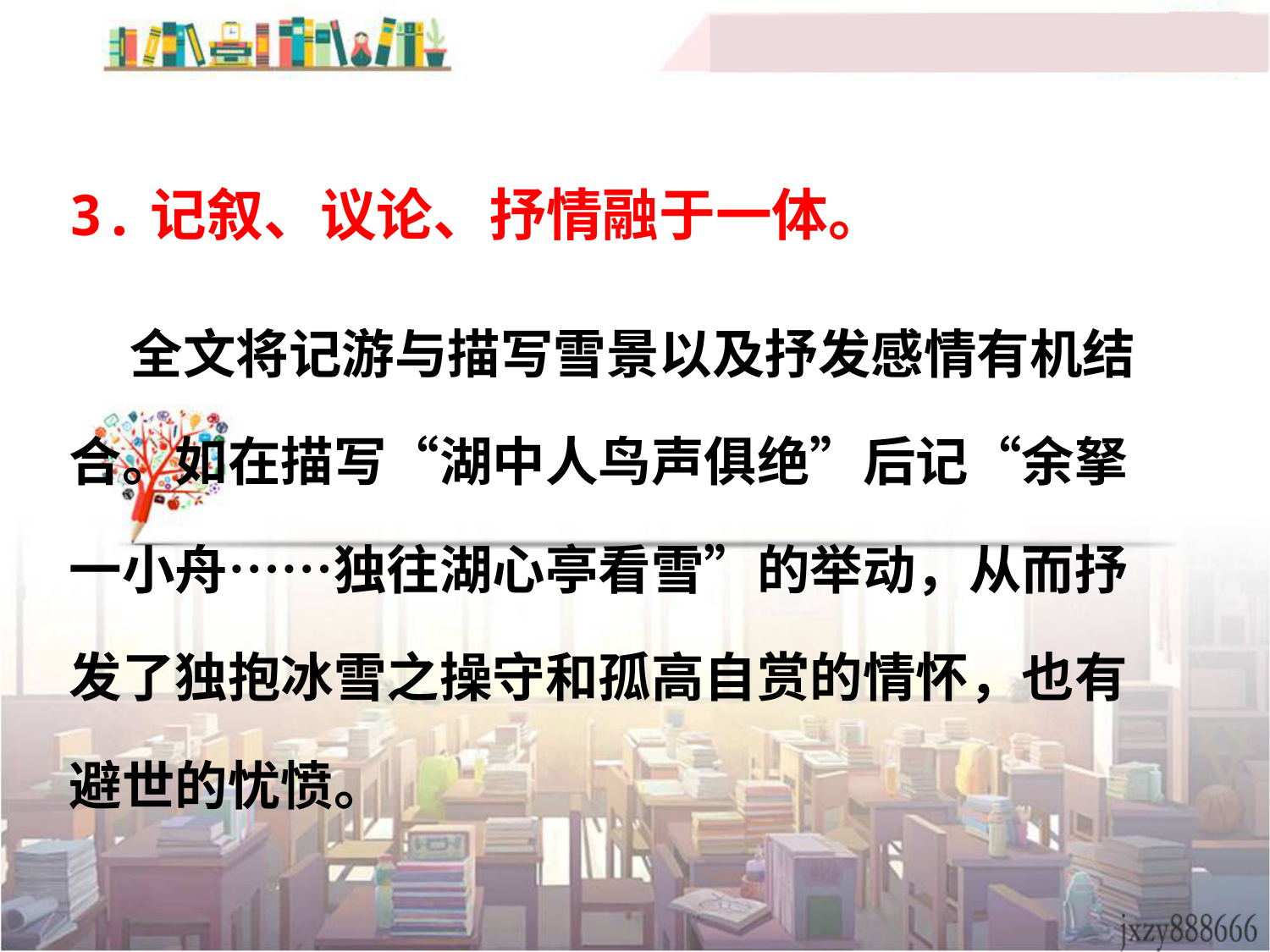

3.记叙、议论、抒情融于一体。
    全文将记游与描写雪景以及抒发感情有机结合。如在描写“湖中人鸟声俱绝”后记“余拏一小舟……独往湖心亭看雪”的举动，从而抒发了独抱冰雪之操守和孤高自赏的情怀，也有避世的忧愤。